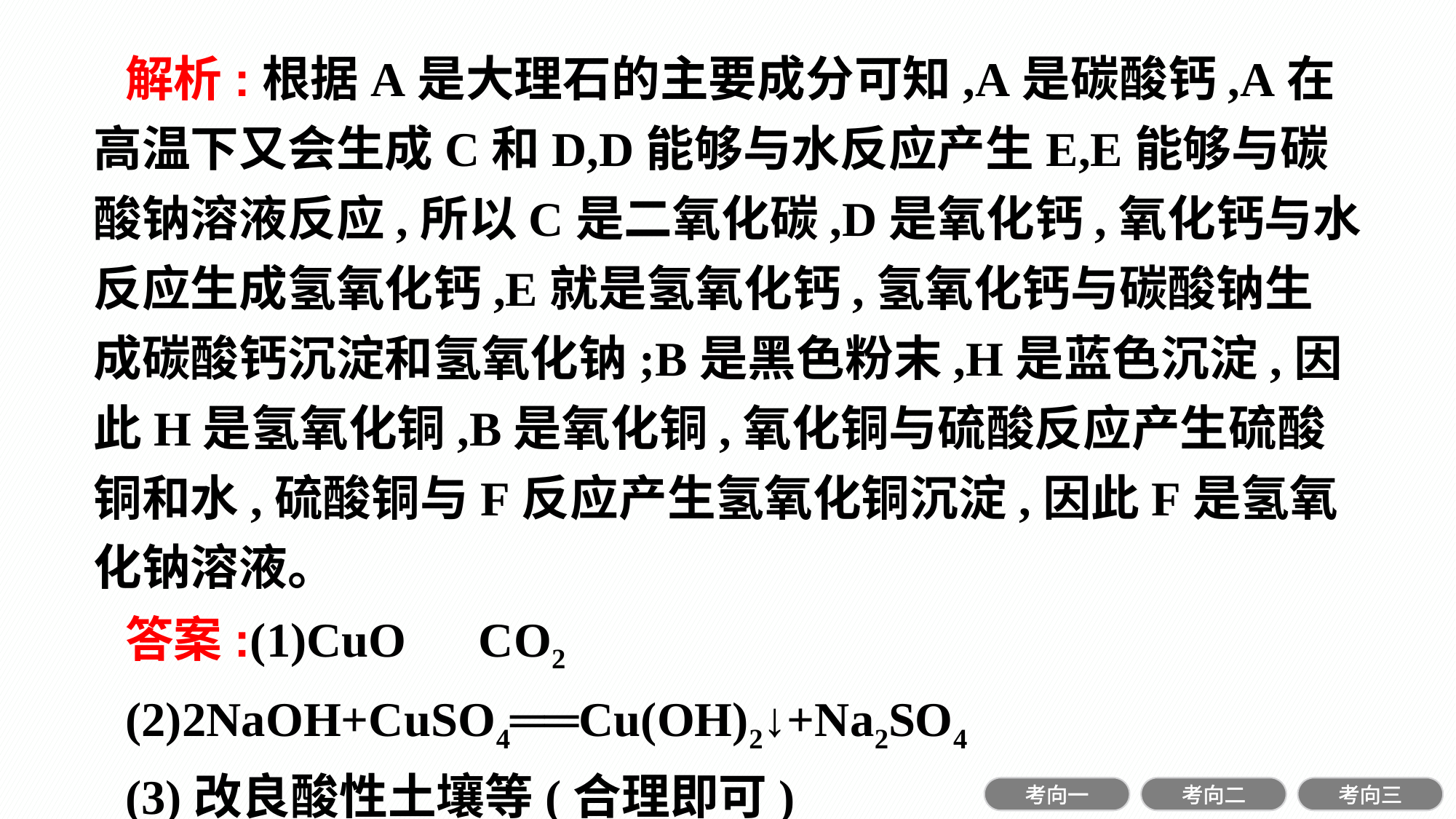

解析:根据A是大理石的主要成分可知,A是碳酸钙,A在高温下又会生成C和D,D能够与水反应产生E,E能够与碳酸钠溶液反应,所以C是二氧化碳,D是氧化钙,氧化钙与水反应生成氢氧化钙,E就是氢氧化钙,氢氧化钙与碳酸钠生成碳酸钙沉淀和氢氧化钠;B是黑色粉末,H是蓝色沉淀,因此H是氢氧化铜,B是氧化铜,氧化铜与硫酸反应产生硫酸铜和水,硫酸铜与F反应产生氢氧化铜沉淀,因此F是氢氧化钠溶液。
答案:(1)CuO　CO2
(2)2NaOH+CuSO4══Cu(OH)2↓+Na2SO4
(3)改良酸性土壤等(合理即可)